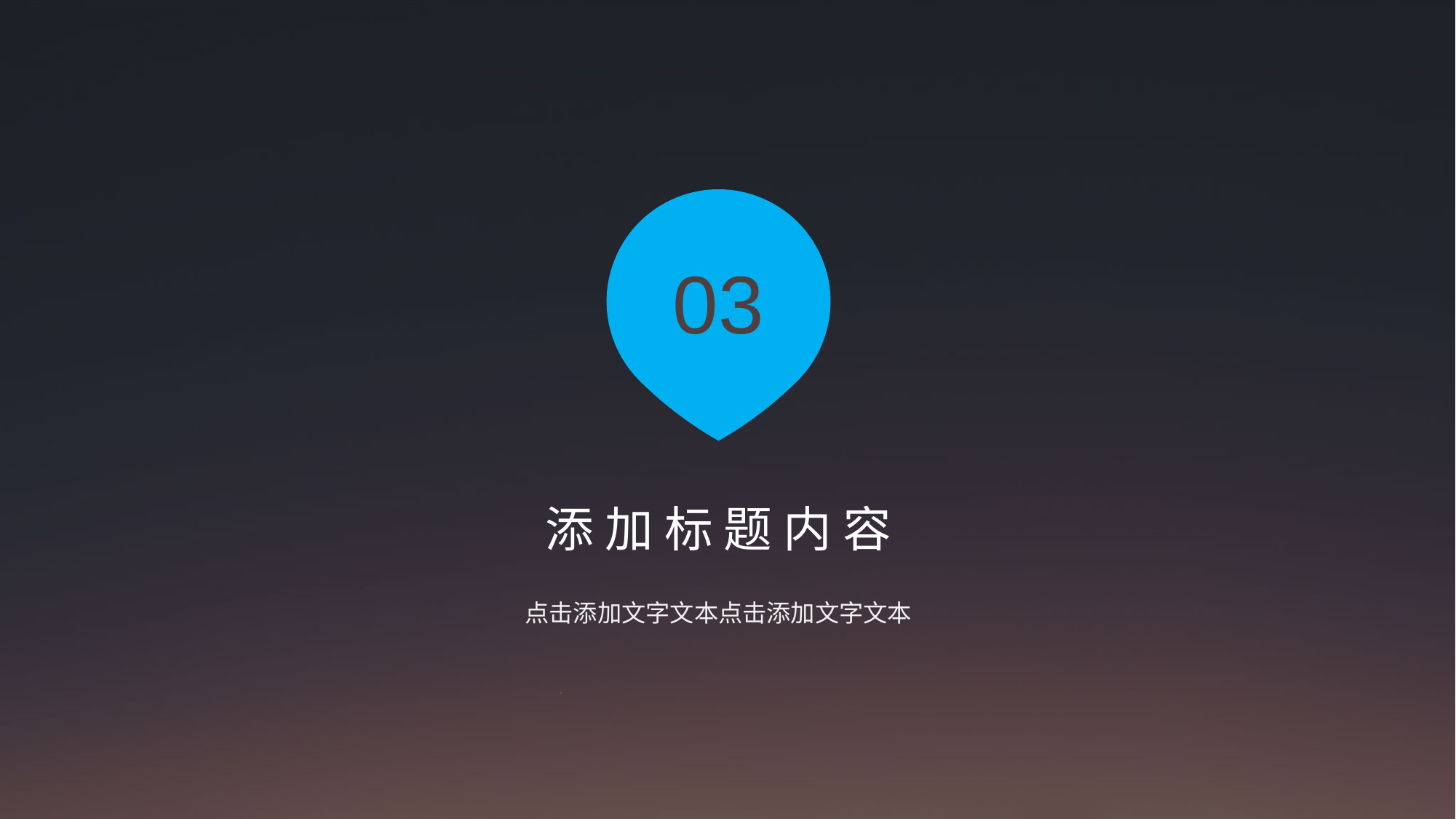

03
添 加 标 题 内 容
点击添加文字文本点击添加文字文本